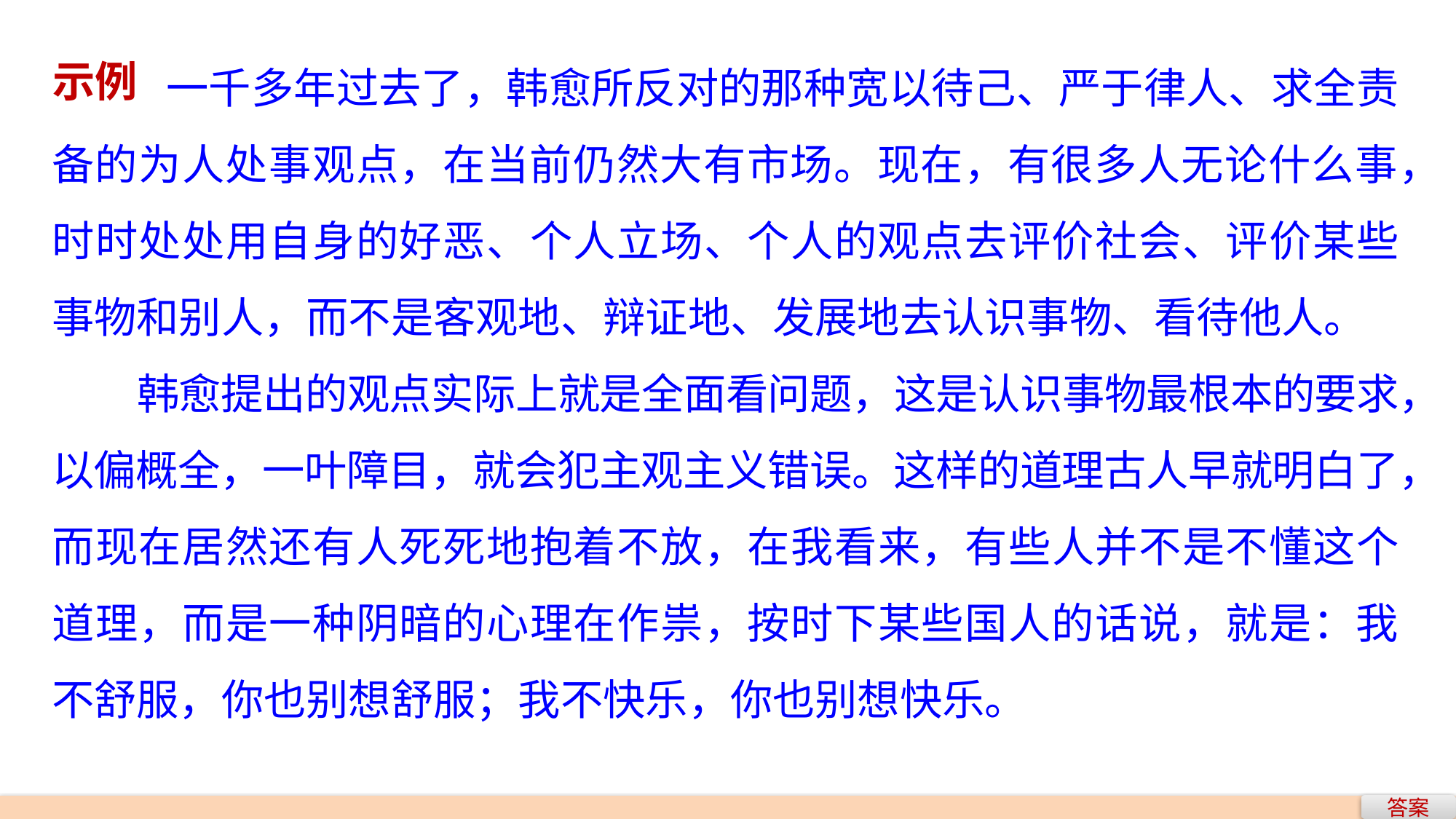

一千多年过去了，韩愈所反对的那种宽以待己、严于律人、求全责备的为人处事观点，在当前仍然大有市场。现在，有很多人无论什么事，时时处处用自身的好恶、个人立场、个人的观点去评价社会、评价某些事物和别人，而不是客观地、辩证地、发展地去认识事物、看待他人。
韩愈提出的观点实际上就是全面看问题，这是认识事物最根本的要求，以偏概全，一叶障目，就会犯主观主义错误。这样的道理古人早就明白了，而现在居然还有人死死地抱着不放，在我看来，有些人并不是不懂这个道理，而是一种阴暗的心理在作祟，按时下某些国人的话说，就是：我不舒服，你也别想舒服；我不快乐，你也别想快乐。
示例
答案